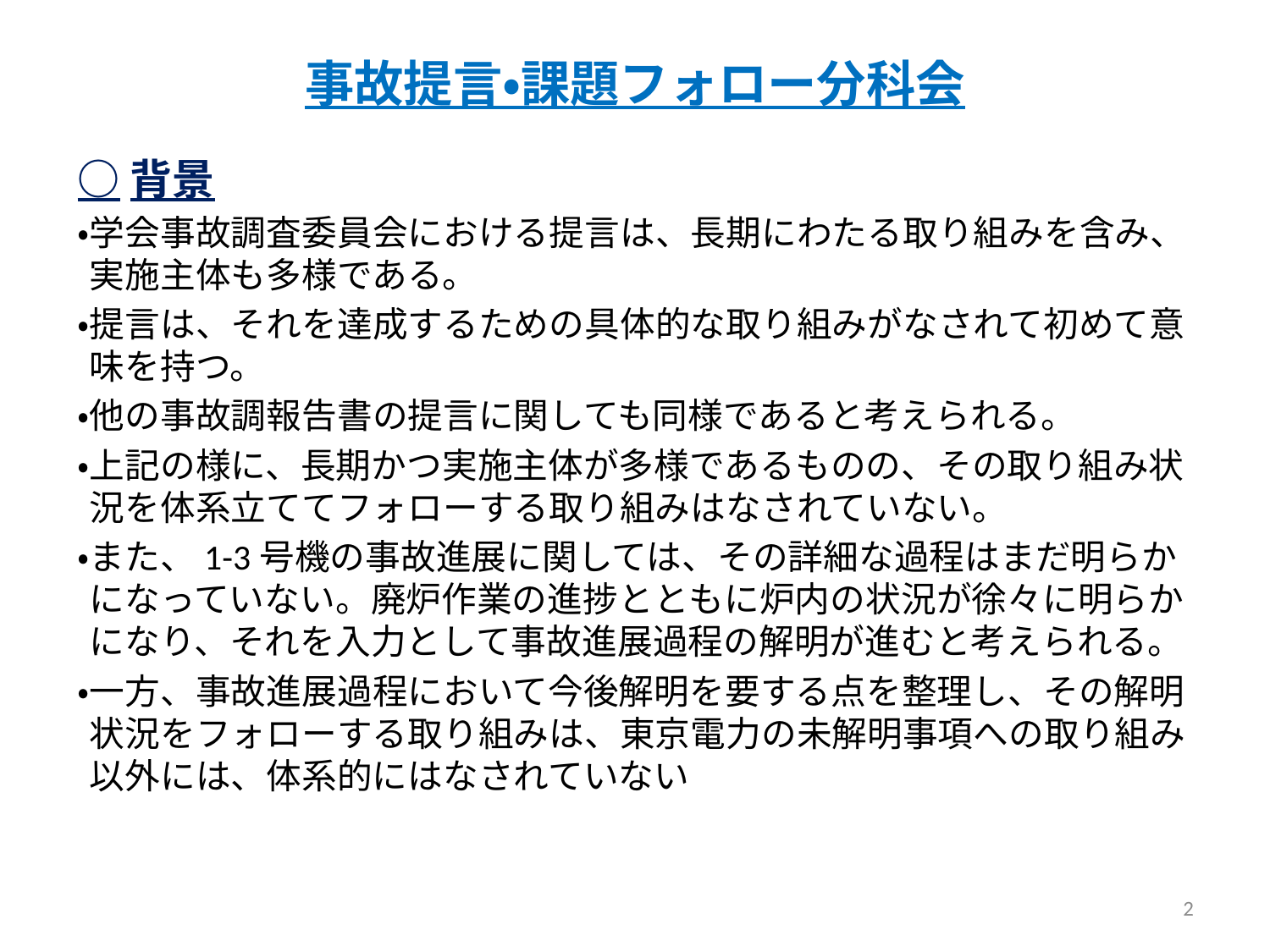

# 事故提言・課題フォロー分科会
○背景
・学会事故調査委員会における提言は、長期にわたる取り組みを含み、実施主体も多様である。
・提言は、それを達成するための具体的な取り組みがなされて初めて意味を持つ。
・他の事故調報告書の提言に関しても同様であると考えられる。
・上記の様に、長期かつ実施主体が多様であるものの、その取り組み状況を体系立ててフォローする取り組みはなされていない。
・また、1-3号機の事故進展に関しては、その詳細な過程はまだ明らかになっていない。廃炉作業の進捗とともに炉内の状況が徐々に明らかになり、それを入力として事故進展過程の解明が進むと考えられる。
・一方、事故進展過程において今後解明を要する点を整理し、その解明状況をフォローする取り組みは、東京電力の未解明事項への取り組み以外には、体系的にはなされていない

2